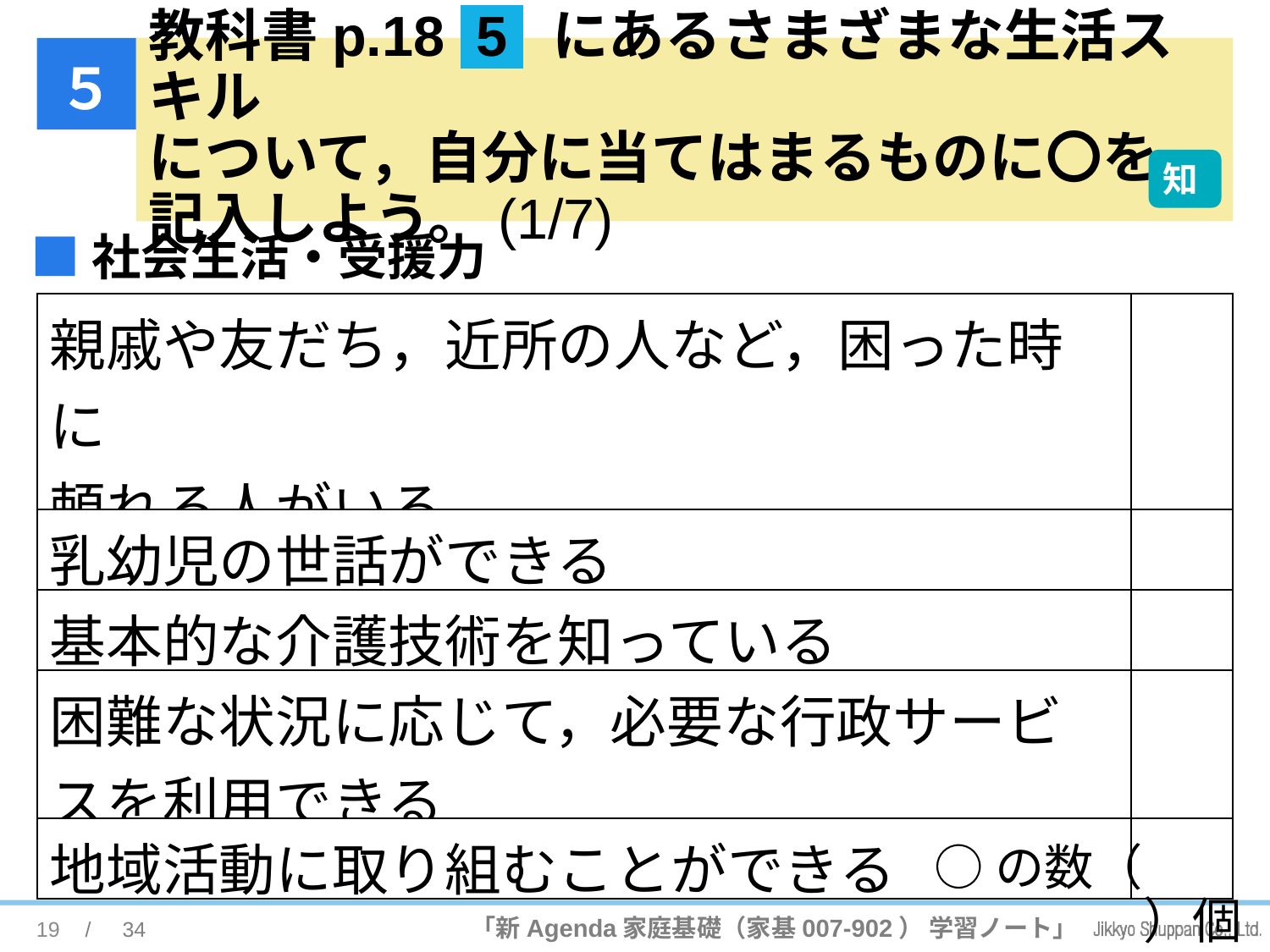

# 教科書p.18  5  にあるさまざまな生活スキル について，自分に当てはまるものに〇を 記入しよう。(1/7)
５
知
■社会生活・受援力
| 親戚や友だち，近所の人など，困った時に 頼れる人がいる |  |
| --- | --- |
| 乳幼児の世話ができる |  |
| 基本的な介護技術を知っている |  |
| 困難な状況に応じて，必要な行政サービスを利用できる |  |
| 地域活動に取り組むことができる |  |
○の数（　　　）個
19